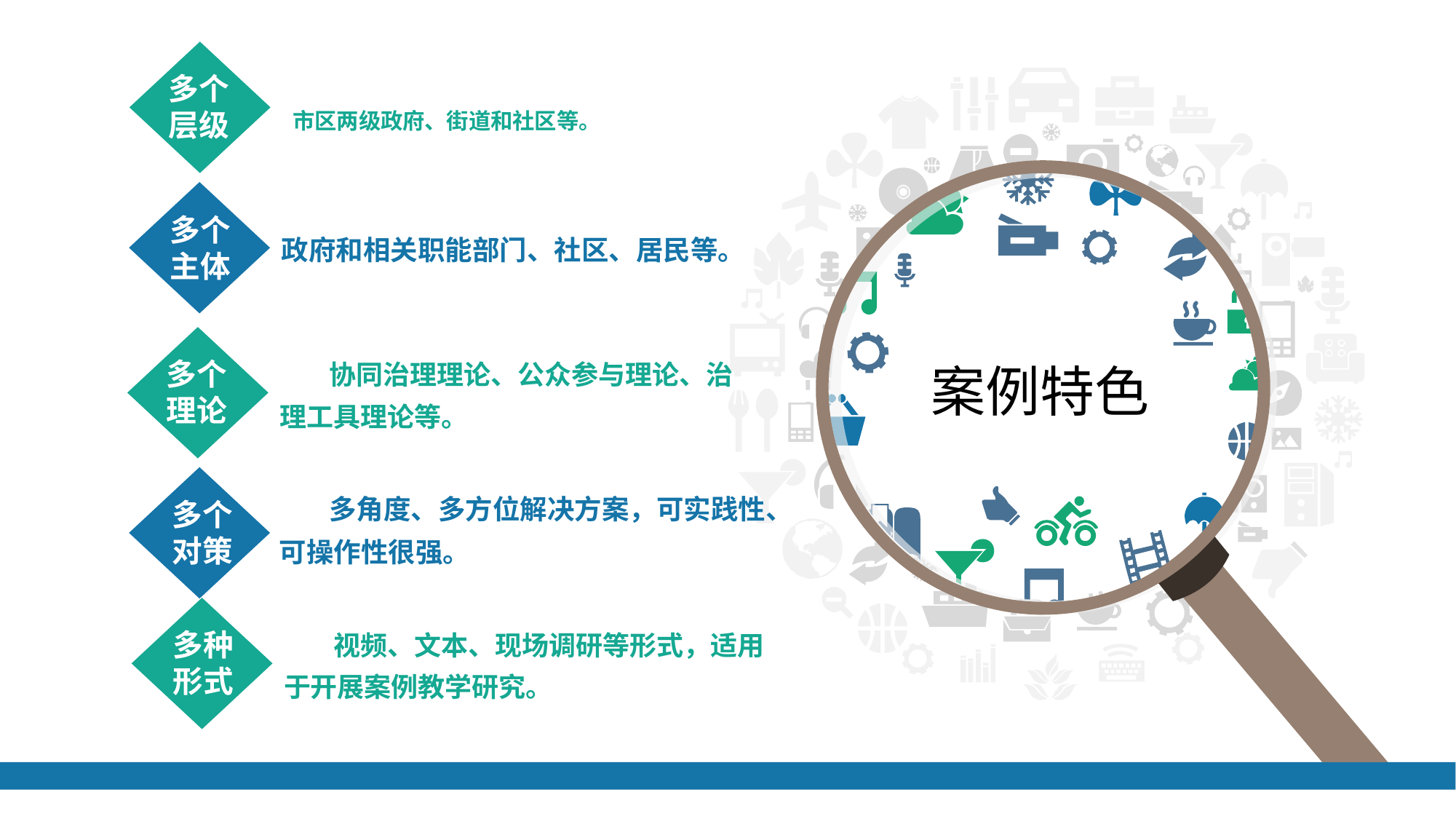

多个
层级
市区两级政府、街道和社区等。

案例特色

       政府和相关职能部门、社区、居民等。
多个
主体

       协同治理理论、公众参与理论、治
理工具理论等。
多个
理论

       多角度、多方位解决方案，可实践性、
可操作性很强。
多个
对策

       视频、文本、现场调研等形式，适用
于开展案例教学研究。
多种
形式